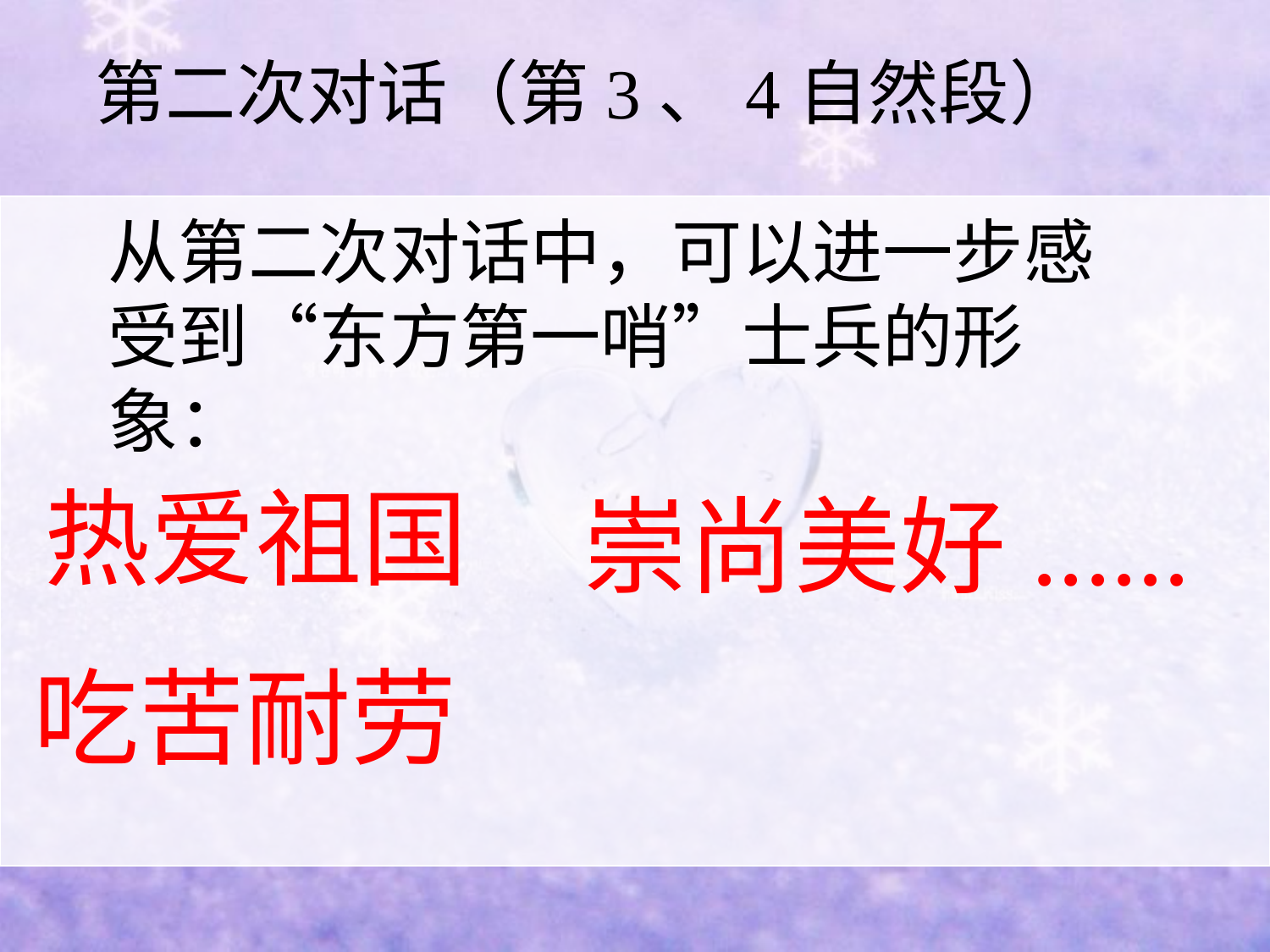

第二次对话（第3、4自然段）
从第二次对话中，可以进一步感受到“东方第一哨”士兵的形象：
热爱祖国
崇尚美好......
吃苦耐劳